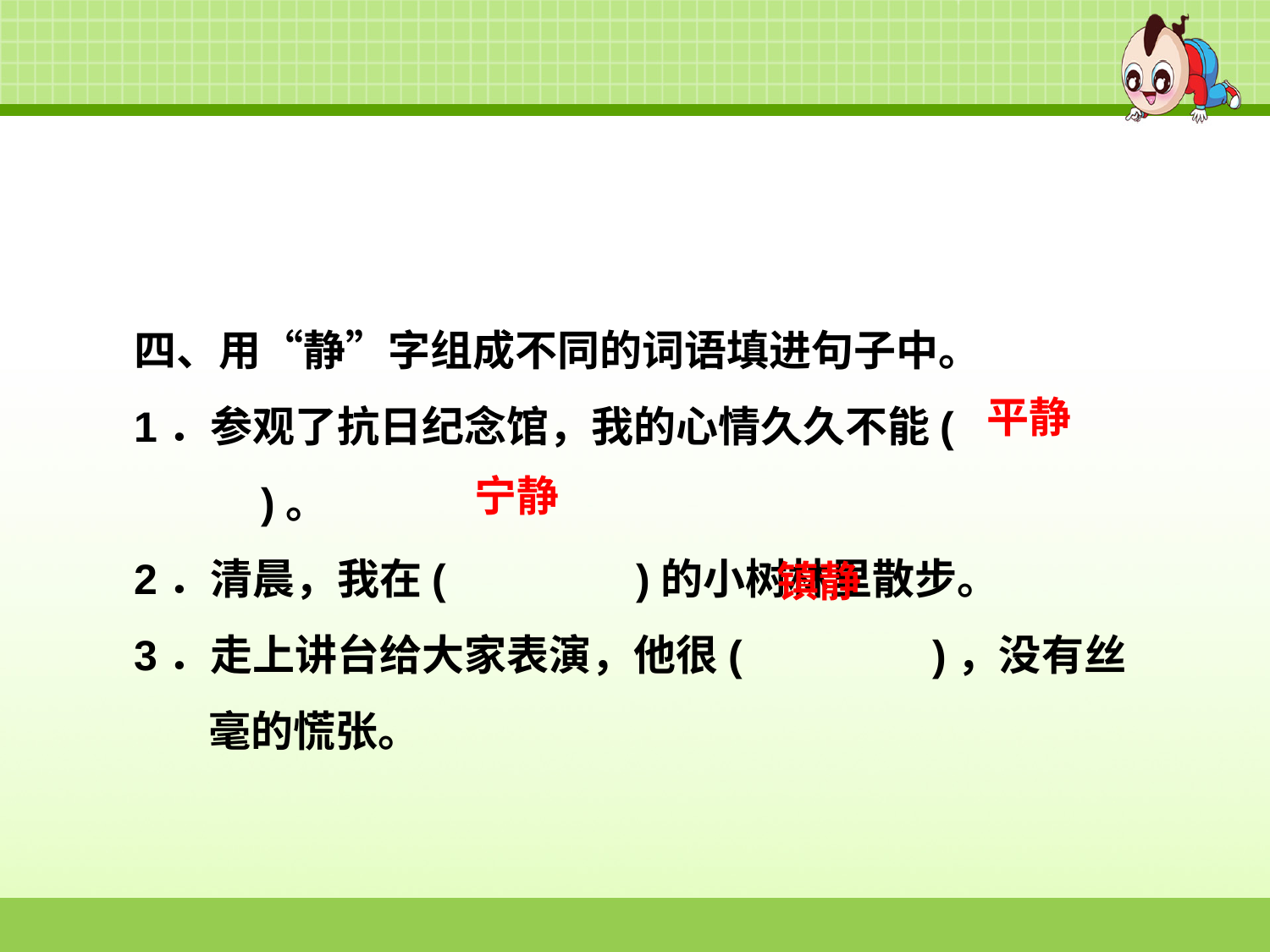

四、用“静”字组成不同的词语填进句子中。
1．参观了抗日纪念馆，我的心情久久不能(　　　　)。
2．清晨，我在(　　　　)的小树林里散步。
3．走上讲台给大家表演，他很(　　　　)，没有丝毫的慌张。
平静
宁静
镇静